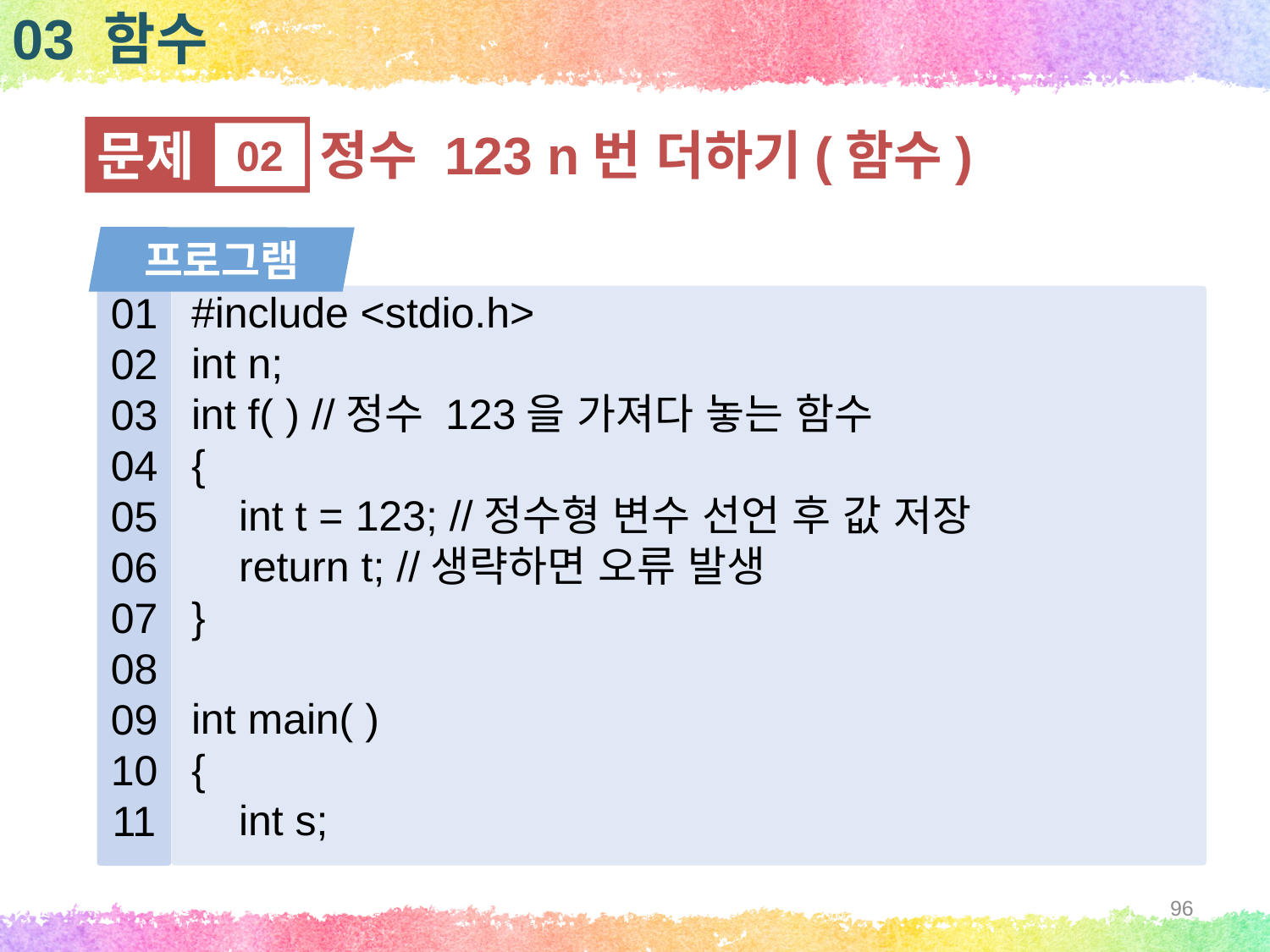

03 함수
문제
02
정수 123 n번 더하기(함수)
프로그램
#include <stdio.h>
int n;
int f( ) //정수 123을 가져다 놓는 함수
{
    int t = 123; //정수형 변수 선언 후 값 저장
    return t; //생략하면 오류 발생
}

int main( )
{
    int s;
01
02
03
04
05
06
07
08
09
10
11
96